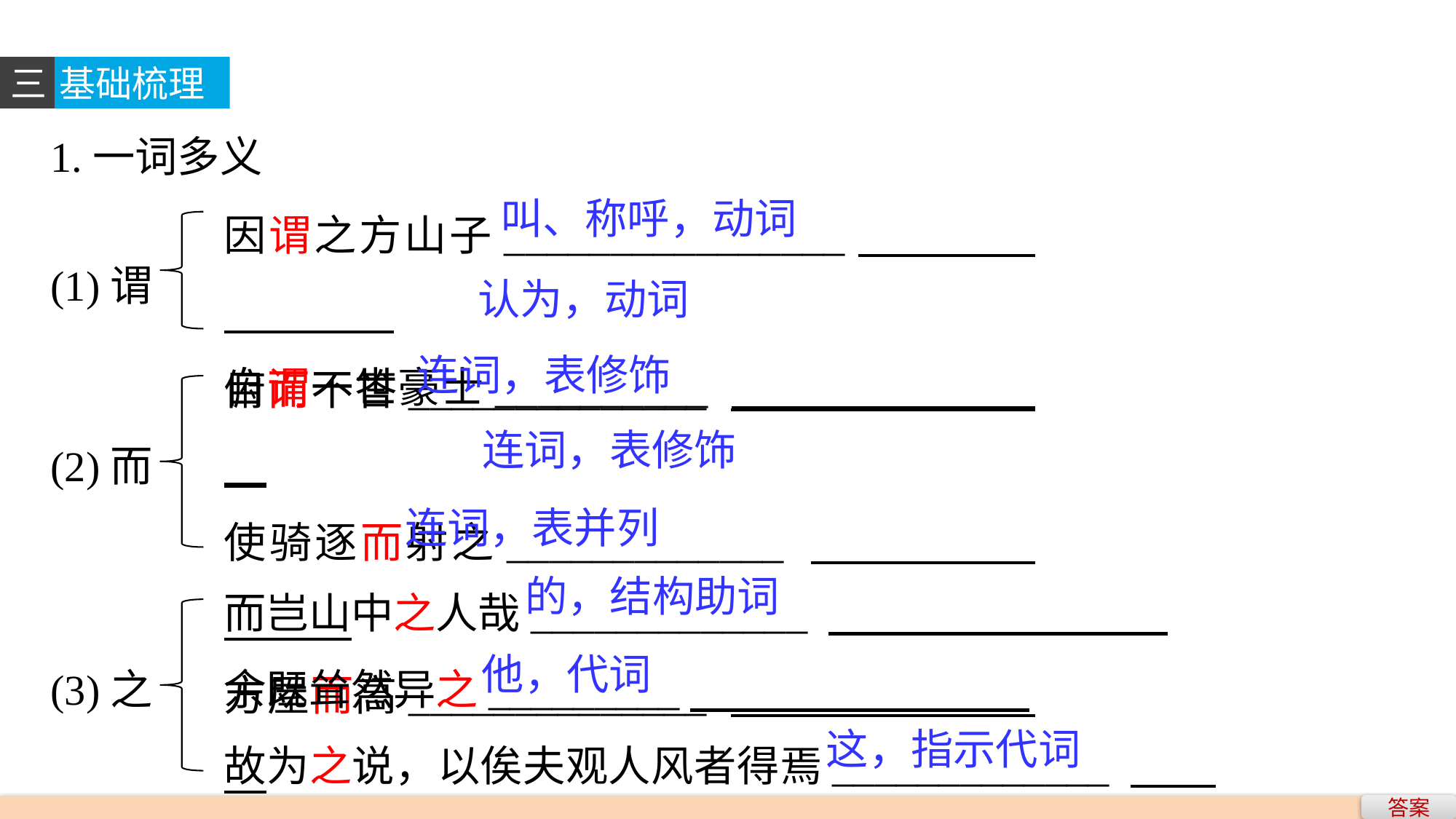

三
基础梳理
1.一词多义
因谓之方山子________________
自谓一世豪士__________
叫、称呼，动词

(1)谓
认为，动词
俯而不答______________
使骑逐而射之_____________
方屋而高______________
连词，表修饰

(2)而
连词，表修饰
连词，表并列
而岂山中之人哉_____________
余既耸然异之_________
故为之说，以俟夫观人风者得焉_____________
的，结构助词

(3)之
他，代词
这，指示代词
答案